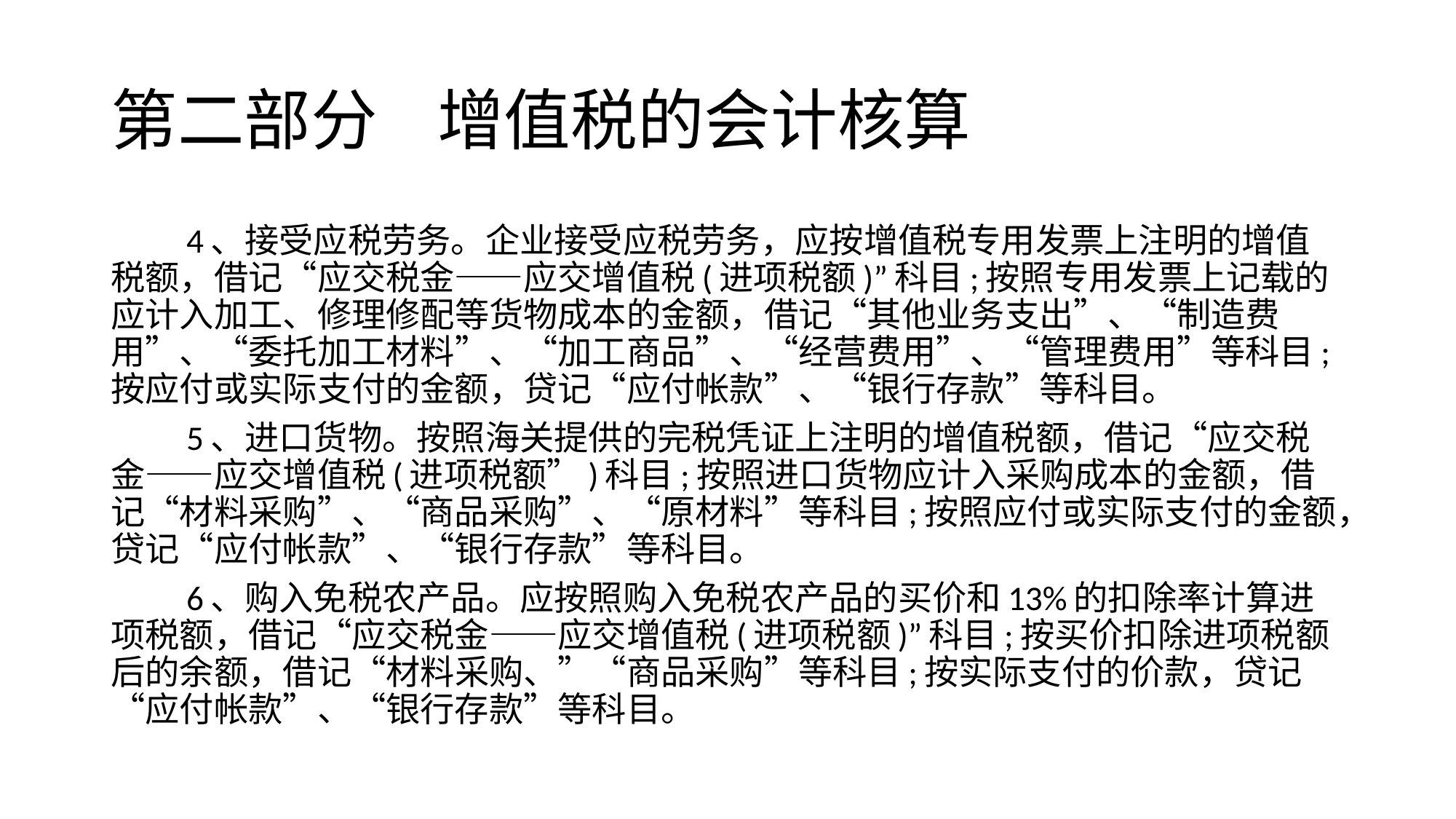

# 第二部分    增值税的会计核算
　　4、接受应税劳务。企业接受应税劳务，应按增值税专用发票上注明的增值税额，借记“应交税金――应交增值税(进项税额)”科目;按照专用发票上记载的应计入加工、修理修配等货物成本的金额，借记“其他业务支出”、“制造费用”、“委托加工材料”、“加工商品”、“经营费用”、“管理费用”等科目;按应付或实际支付的金额，贷记“应付帐款”、“银行存款”等科目。
　　5、进口货物。按照海关提供的完税凭证上注明的增值税额，借记“应交税金――应交增值税(进项税额”)科目;按照进口货物应计入采购成本的金额，借记“材料采购”、“商品采购”、“原材料”等科目;按照应付或实际支付的金额，贷记“应付帐款”、“银行存款”等科目。
　　6、购入免税农产品。应按照购入免税农产品的买价和13%的扣除率计算进项税额，借记“应交税金――应交增值税(进项税额)”科目;按买价扣除进项税额后的余额，借记“材料采购、”“商品采购”等科目;按实际支付的价款，贷记“应付帐款”、“银行存款”等科目。